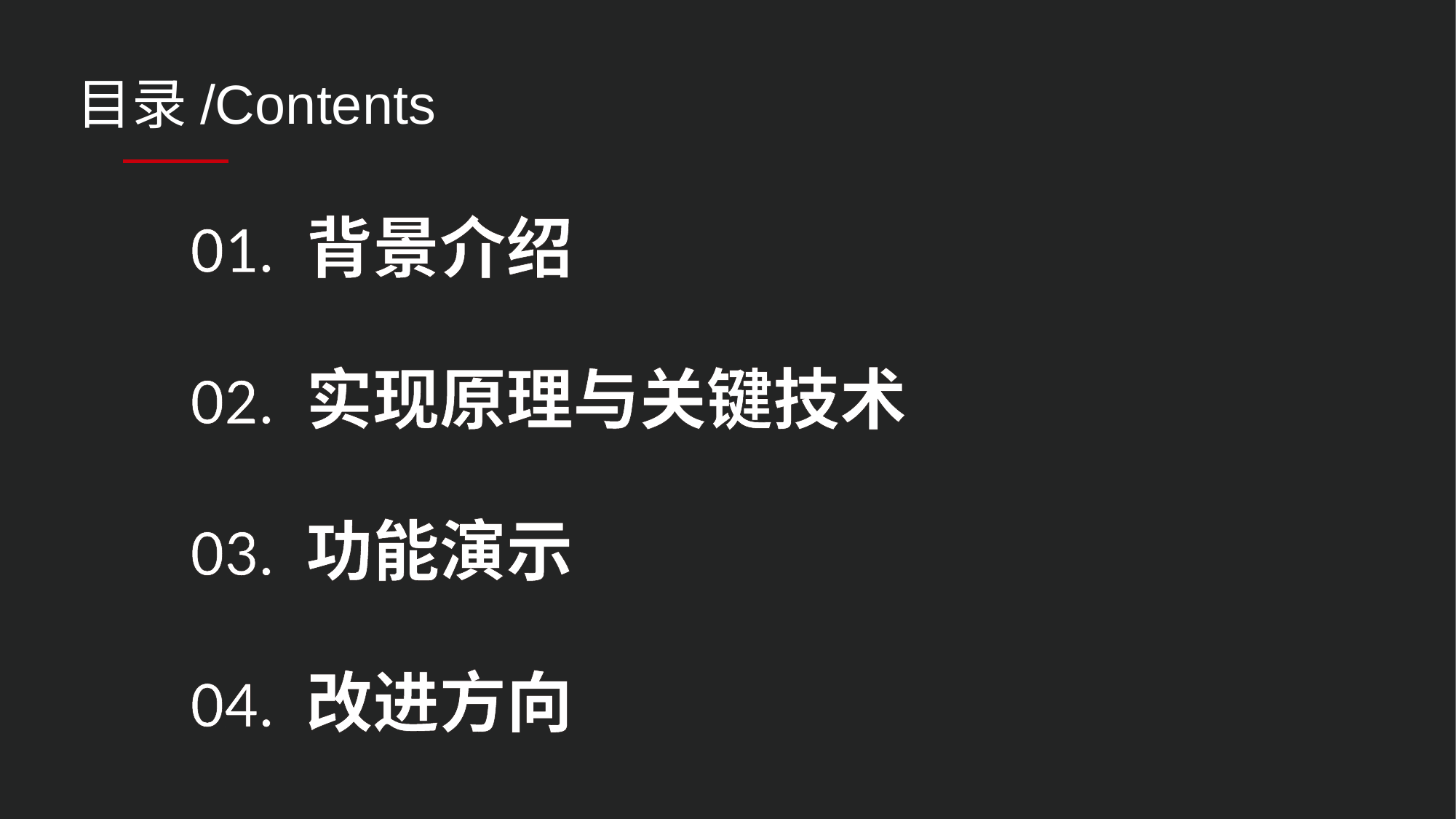

目录/Contents
01. 背景介绍

02. 实现原理与关键技术

03. 功能演示

04. 改进方向